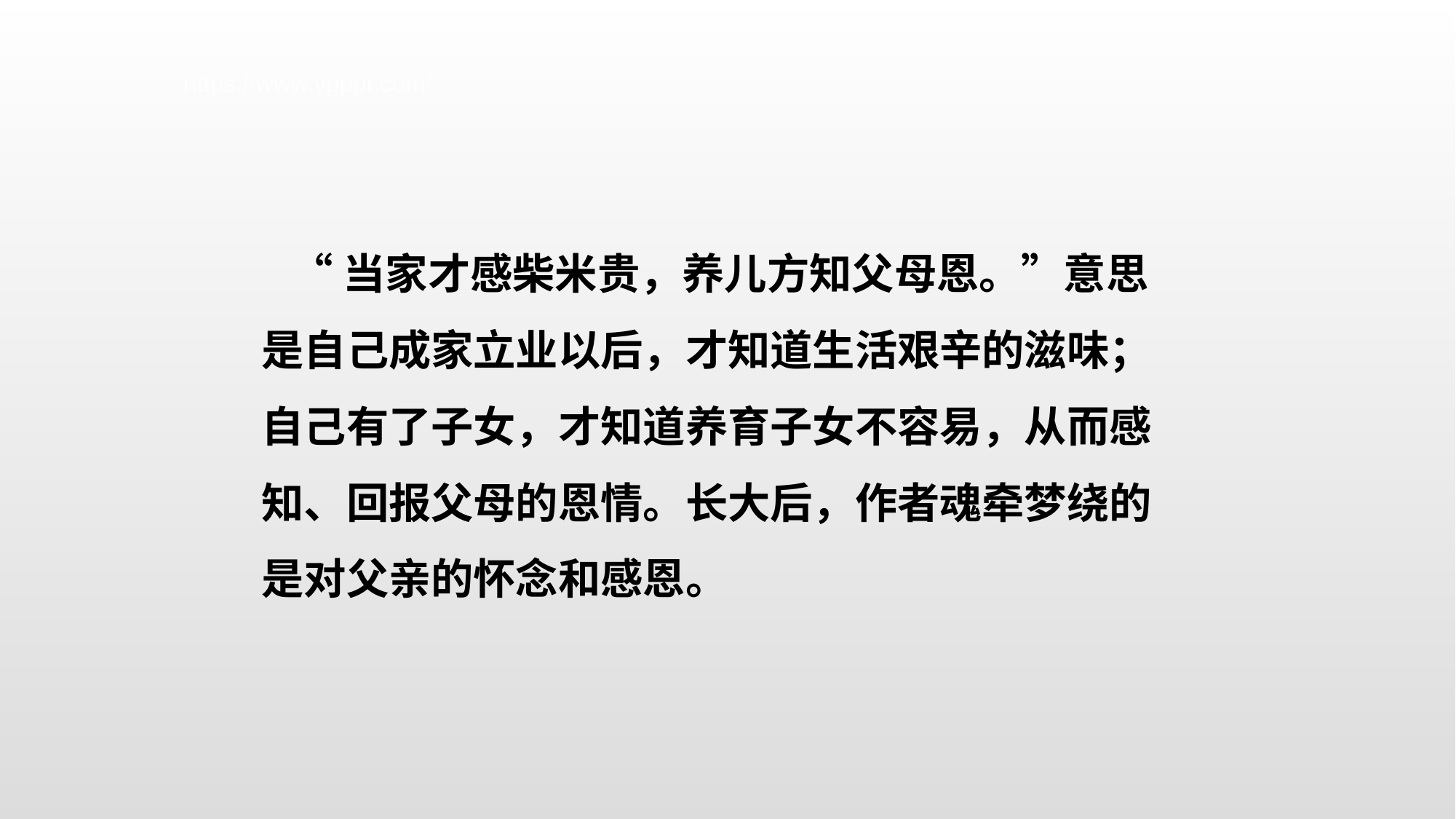

https://www.ypppt.com/
   “当家才感柴米贵，养儿方知父母恩。”意思是自己成家立业以后，才知道生活艰辛的滋味；自己有了子女，才知道养育子女不容易，从而感知、回报父母的恩情。长大后，作者魂牵梦绕的是对父亲的怀念和感恩。